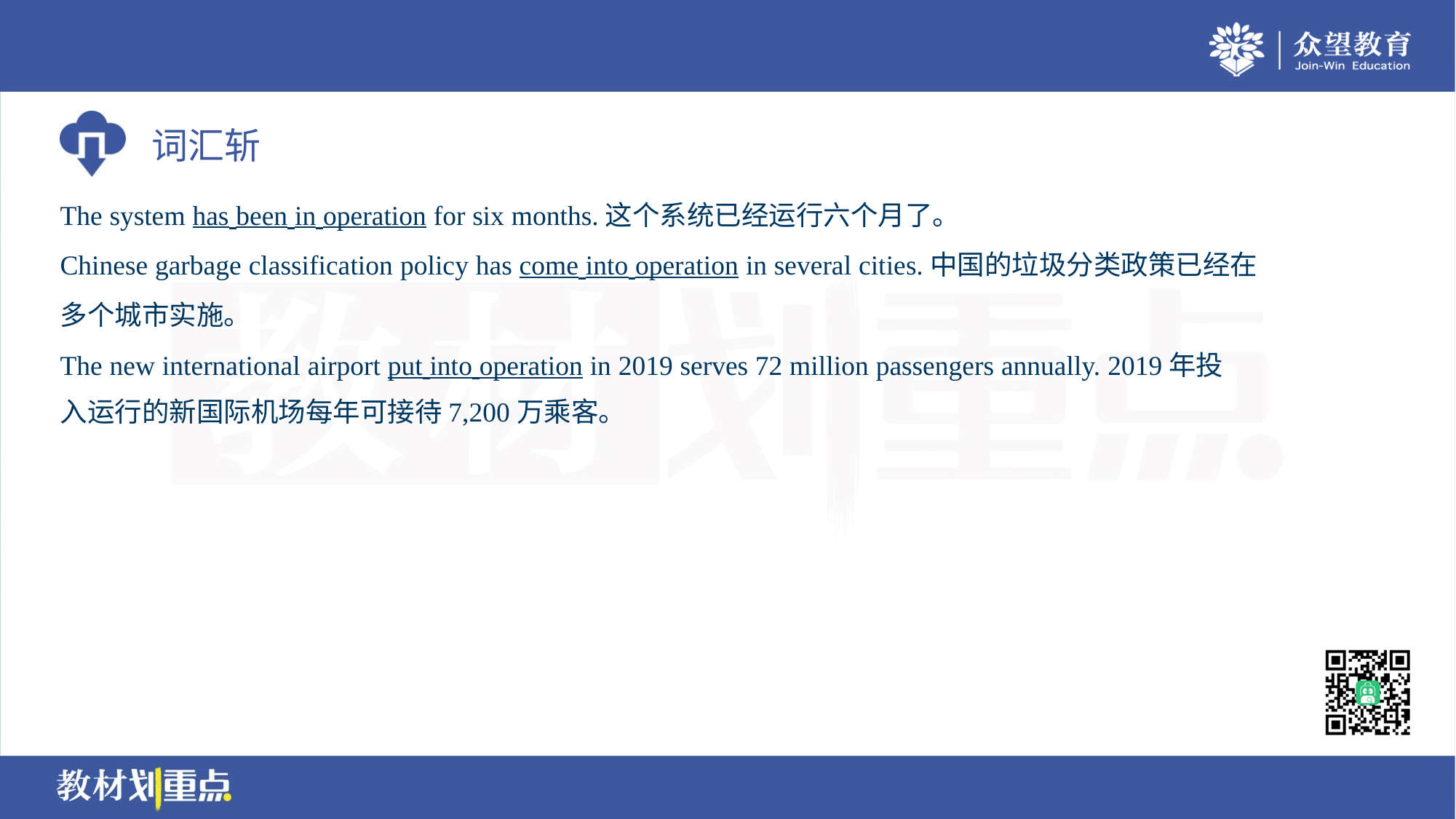

The system has been in operation for six months.这个系统已经运行六个月了。
Chinese garbage classification policy has come into operation in several cities.中国的垃圾分类政策已经在
多个城市实施。
The new international airport put into operation in 2019 serves 72 million passengers annually. 2019年投
入运行的新国际机场每年可接待7,200万乘客。